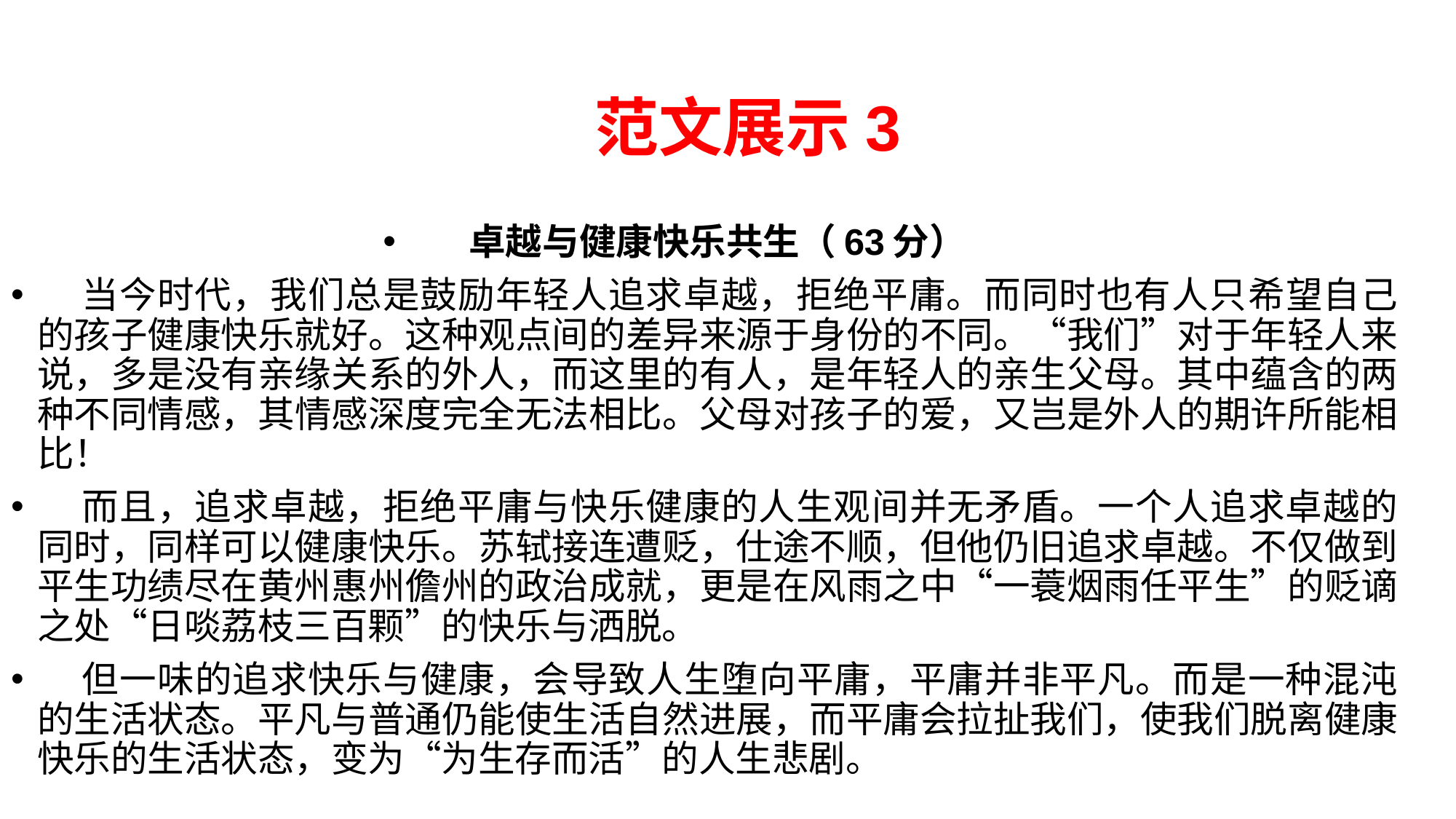

# 范文展示3
卓越与健康快乐共生（63分）
    当今时代，我们总是鼓励年轻人追求卓越，拒绝平庸。而同时也有人只希望自己的孩子健康快乐就好。这种观点间的差异来源于身份的不同。“我们”对于年轻人来说，多是没有亲缘关系的外人，而这里的有人，是年轻人的亲生父母。其中蕴含的两种不同情感，其情感深度完全无法相比。父母对孩子的爱，又岂是外人的期许所能相比！
    而且，追求卓越，拒绝平庸与快乐健康的人生观间并无矛盾。一个人追求卓越的同时，同样可以健康快乐。苏轼接连遭贬，仕途不顺，但他仍旧追求卓越。不仅做到平生功绩尽在黄州惠州儋州的政治成就，更是在风雨之中“一蓑烟雨任平生”的贬谪之处“日啖荔枝三百颗”的快乐与洒脱。
    但一味的追求快乐与健康，会导致人生堕向平庸，平庸并非平凡。而是一种混沌的生活状态。平凡与普通仍能使生活自然进展，而平庸会拉扯我们，使我们脱离健康快乐的生活状态，变为“为生存而活”的人生悲剧。